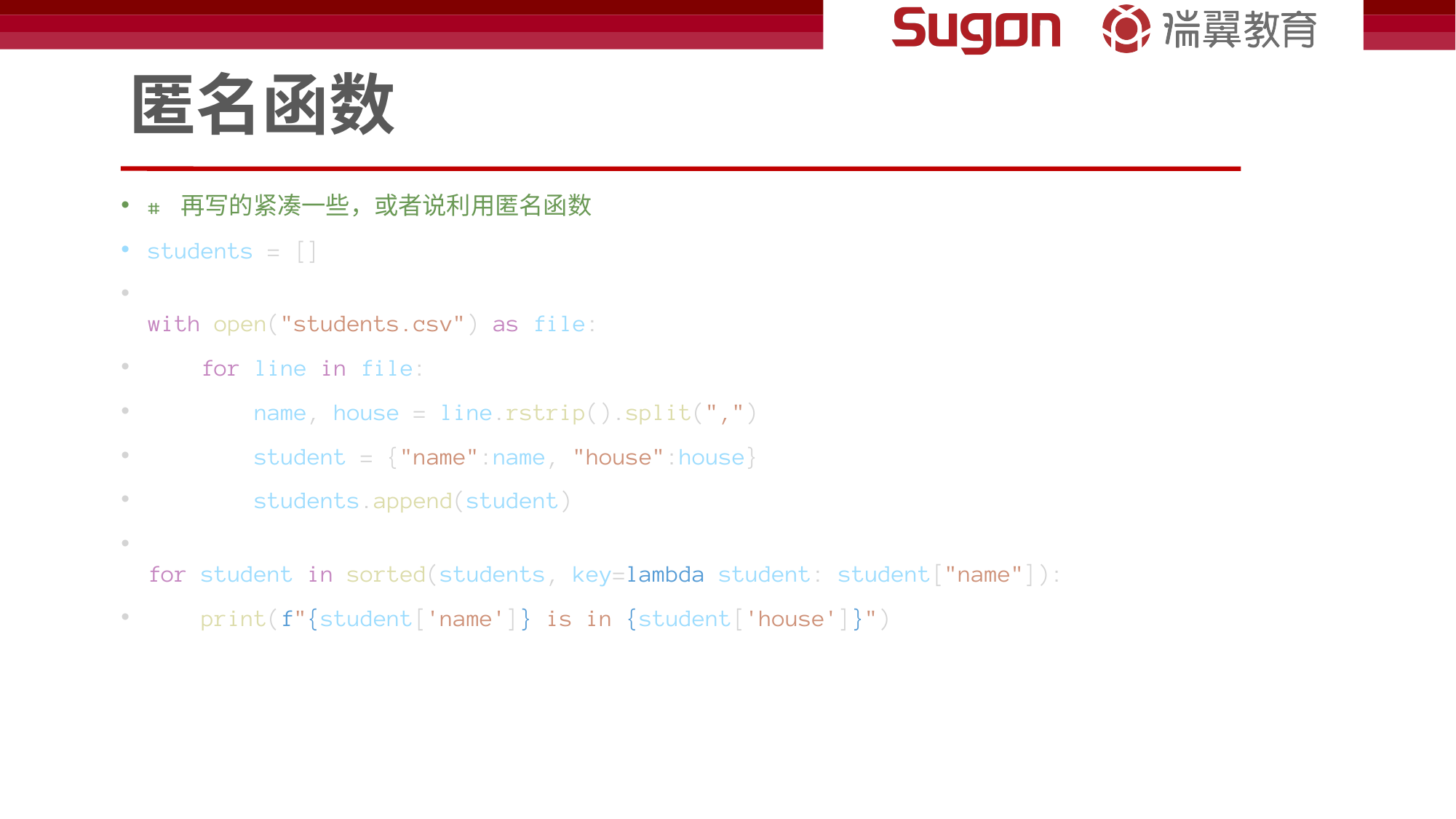

# 匿名函数
# 再写的紧凑一些，或者说利用匿名函数
students = []
with open("students.csv") as file:
    for line in file:
        name, house = line.rstrip().split(",")
        student = {"name":name, "house":house}
        students.append(student)
for student in sorted(students, key=lambda student: student["name"]):
    print(f"{student['name']} is in {student['house']}")